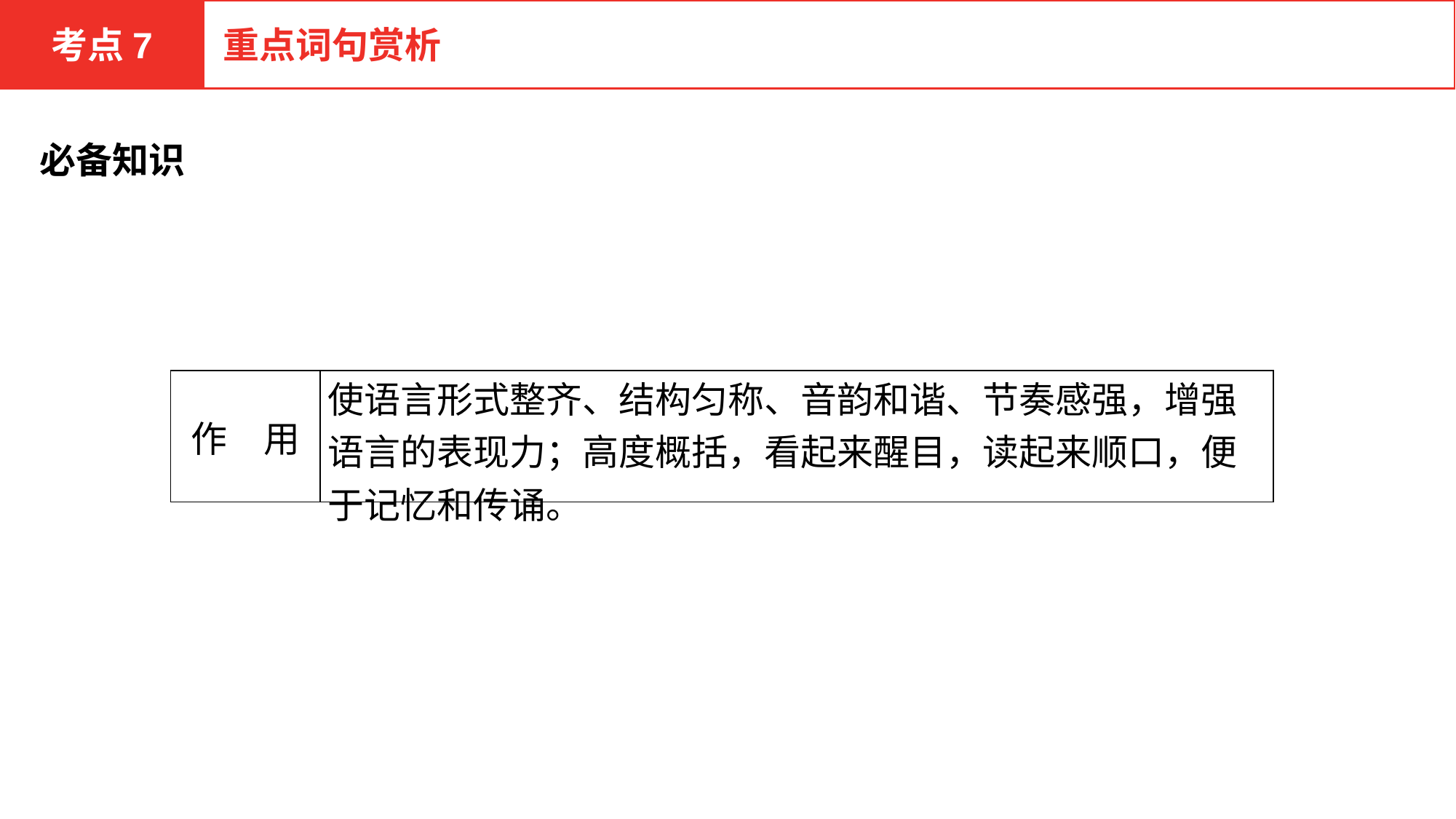

考点7
重点词句赏析
必备知识
| 作　用 | 使语言形式整齐、结构匀称、音韵和谐、节奏感强，增强语言的表现力；高度概括，看起来醒目，读起来顺口，便于记忆和传诵。 |
| --- | --- |